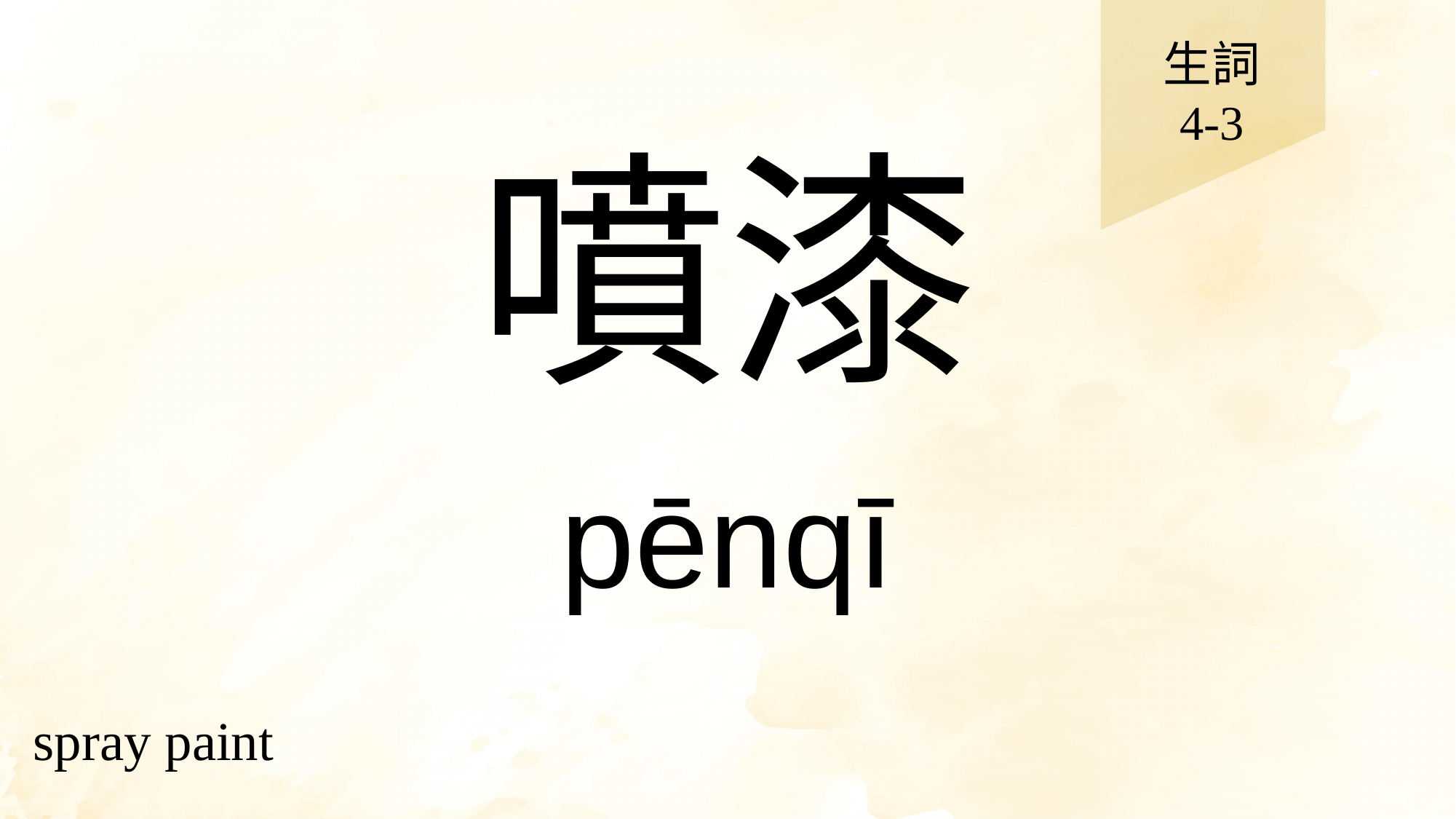

生詞
4-3
# 噴漆
pēnqī
spray paint